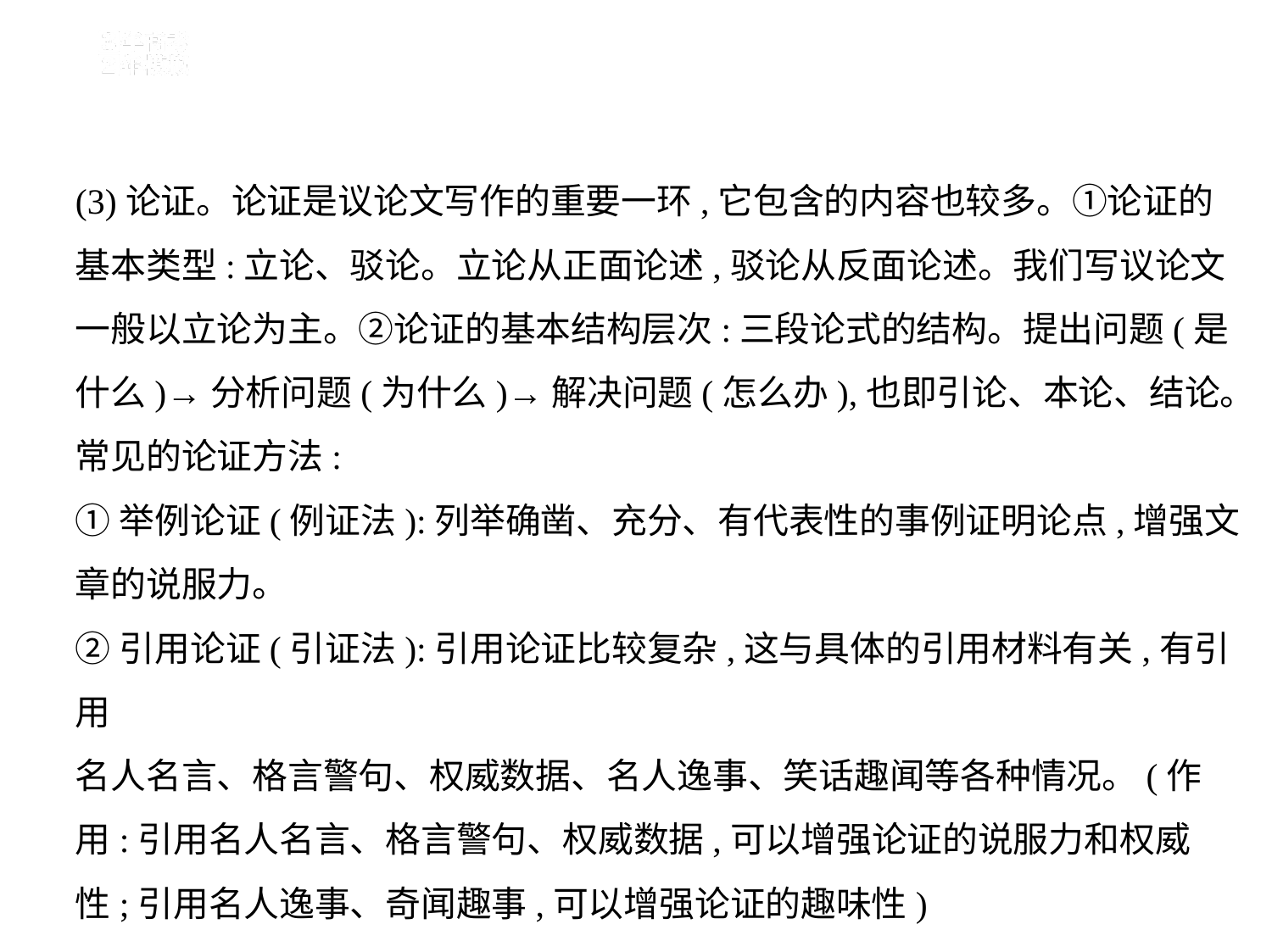

(3)论证。论证是议论文写作的重要一环,它包含的内容也较多。①论证的
基本类型:立论、驳论。立论从正面论述,驳论从反面论述。我们写议论文
一般以立论为主。②论证的基本结构层次:三段论式的结构。提出问题(是
什么)→分析问题(为什么)→解决问题(怎么办),也即引论、本论、结论。
常见的论证方法:
①举例论证(例证法):列举确凿、充分、有代表性的事例证明论点,增强文
章的说服力。
②引用论证(引证法):引用论证比较复杂,这与具体的引用材料有关,有引用
名人名言、格言警句、权威数据、名人逸事、笑话趣闻等各种情况。(作
用:引用名人名言、格言警句、权威数据,可以增强论证的说服力和权威
性;引用名人逸事、奇闻趣事,可以增强论证的趣味性)